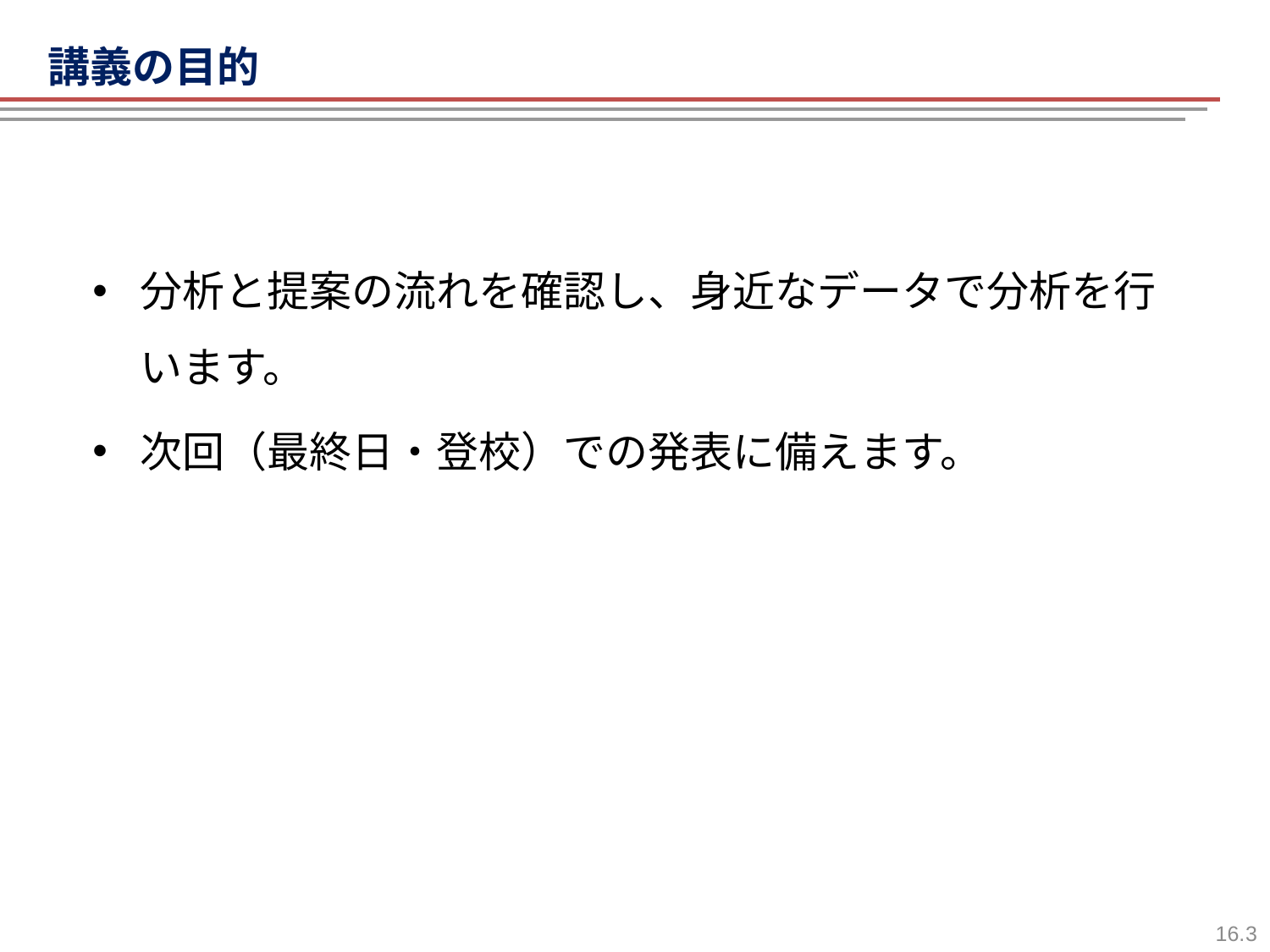

講義の目的
# 講義の目的

分析と提案の流れを確認し、身近なデータで分析を行います。
次回（最終日・登校）での発表に備えます。
3